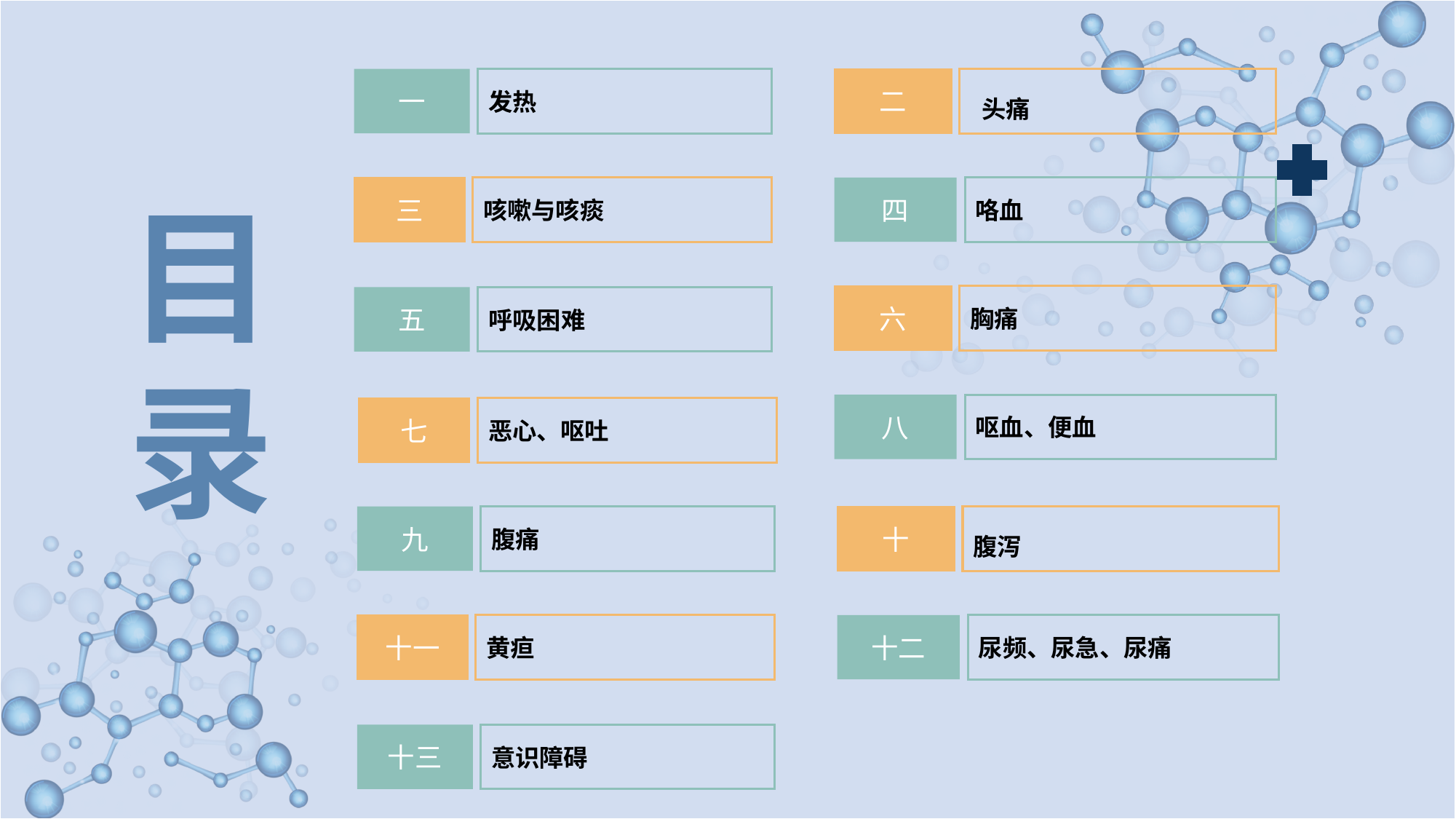

一
发热
二
 头痛
三
咳嗽与咳痰
四
咯血
六
胸痛
五
呼吸困难
八
呕血、便血
七
恶心、呕吐
九
腹痛
十
腹泻
十一
黄疸
十二
尿频、尿急、尿痛
十三
意识障碍
目
录